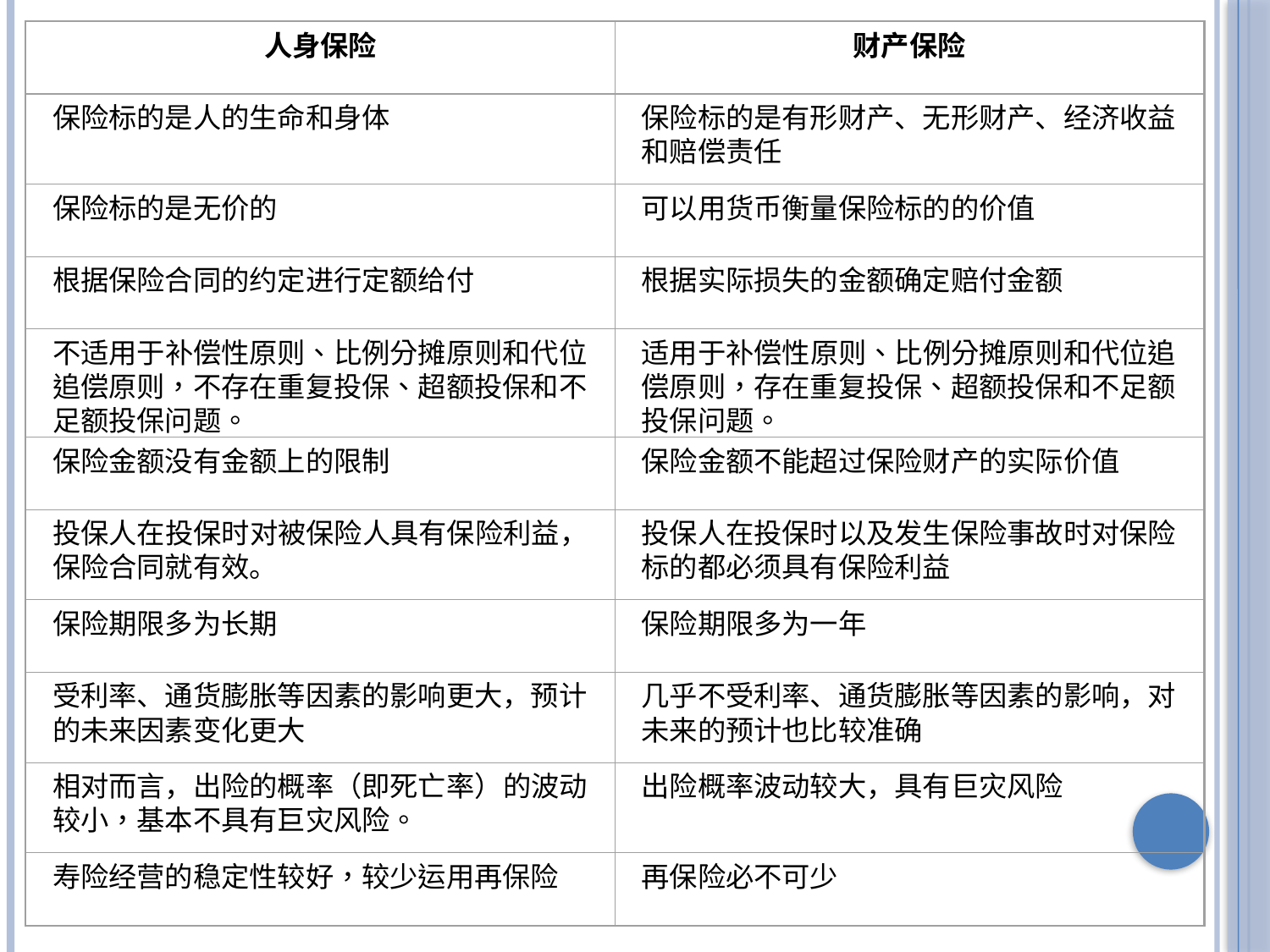

表1  人身保险与财产保险的区别

人身保险

财产保险

保险标的是人的生命和身体

保险标的是有形财产、无形财产、经济收益和赔偿责任

保险标的是无价的

可以用货币衡量保险标的的价值

根据保险合同的约定进行定额给付

根据实际损失的金额确定赔付金额

不适用于补偿性原则、比例分摊原则和代位追偿原则，不存在重复投保、超额投保和不足额投保问题。

适用于补偿性原则、比例分摊原则和代位追偿原则，存在重复投保、超额投保和不足额投保问题。

保险金额没有金额上的限制

保险金额不能超过保险财产的实际价值

投保人在投保时对被保险人具有保险利益，保险合同就有效。

投保人在投保时以及发生保险事故时对保险标的都必须具有保险利益

保险期限多为长期

保险期限多为一年

受利率、通货膨胀等因素的影响更大，预计的未来因素变化更大

几乎不受利率、通货膨胀等因素的影响，对未来的预计也比较准确

相对而言，出险的概率（即死亡率）的波动较小，基本不具有巨灾风险。

出险概率波动较大，具有巨灾风险

寿险经营的稳定性较好，较少运用再保险

再保险必不可少